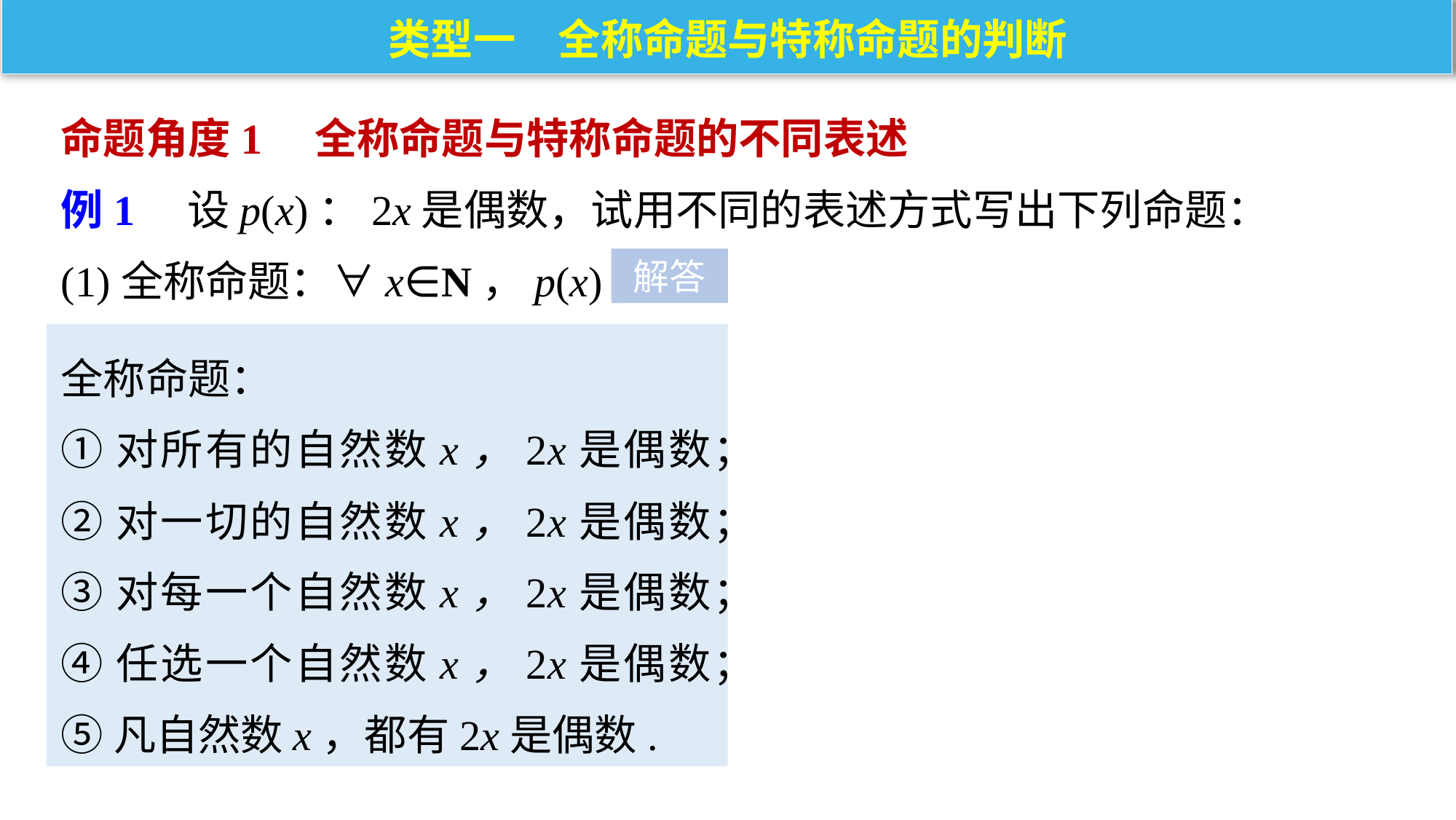

类型一　全称命题与特称命题的判断
命题角度1　全称命题与特称命题的不同表述
例1　设p(x)：2x是偶数，试用不同的表述方式写出下列命题：
(1)全称命题：∀x∈N，p(x)；
解答
全称命题：
①对所有的自然数x，2x是偶数；
②对一切的自然数x，2x是偶数；
③对每一个自然数x，2x是偶数；
④任选一个自然数x，2x是偶数；
⑤凡自然数x，都有2x是偶数.